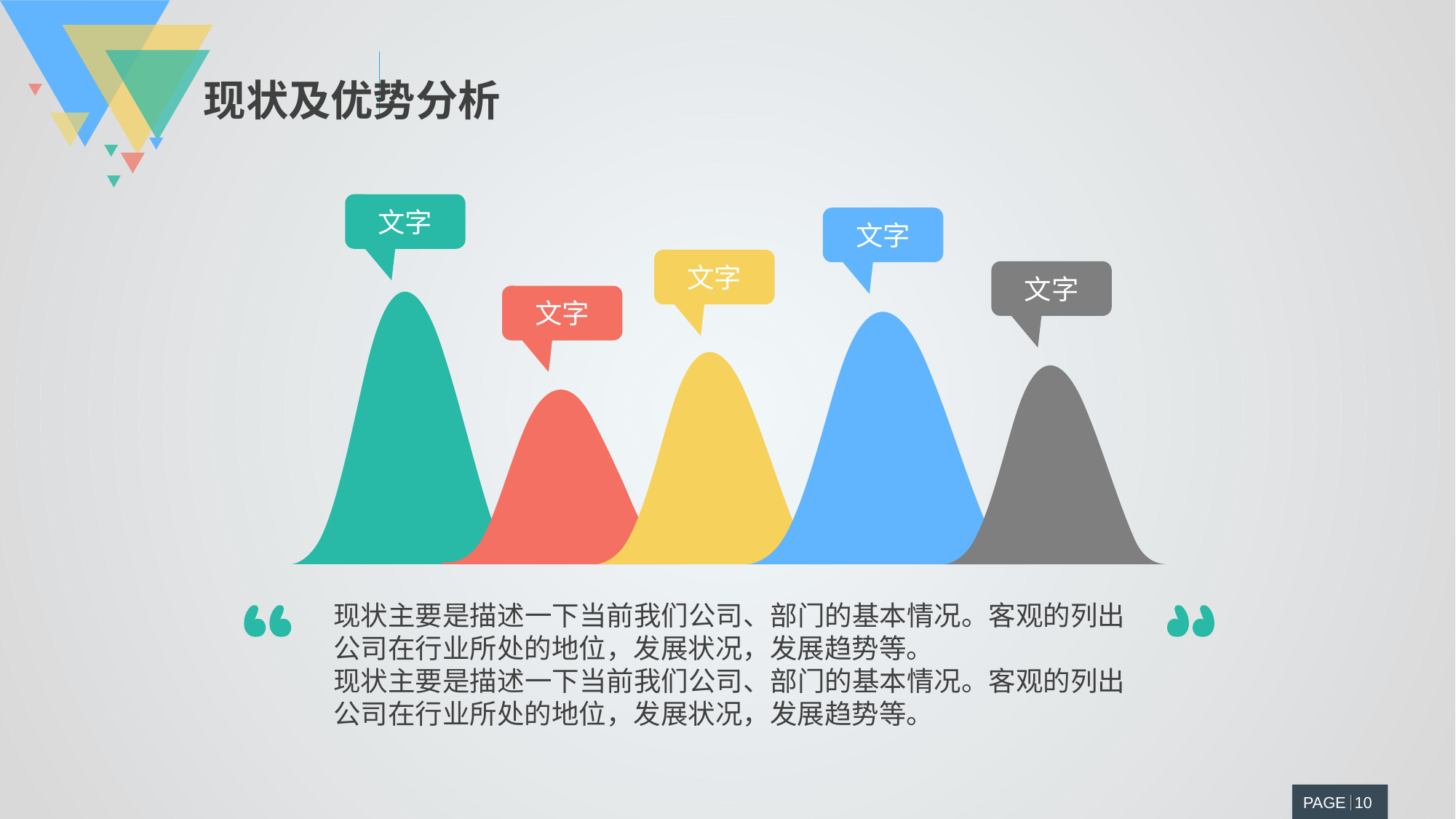

现状及优势分析
文字

文字

文字

文字

文字

现状主要是描述一下当前我们公司、部门的基本情况。客观的列出公司在行业所处的地位，发展状况，发展趋势等。
现状主要是描述一下当前我们公司、部门的基本情况。客观的列出公司在行业所处的地位，发展状况，发展趋势等。

PAGE  10